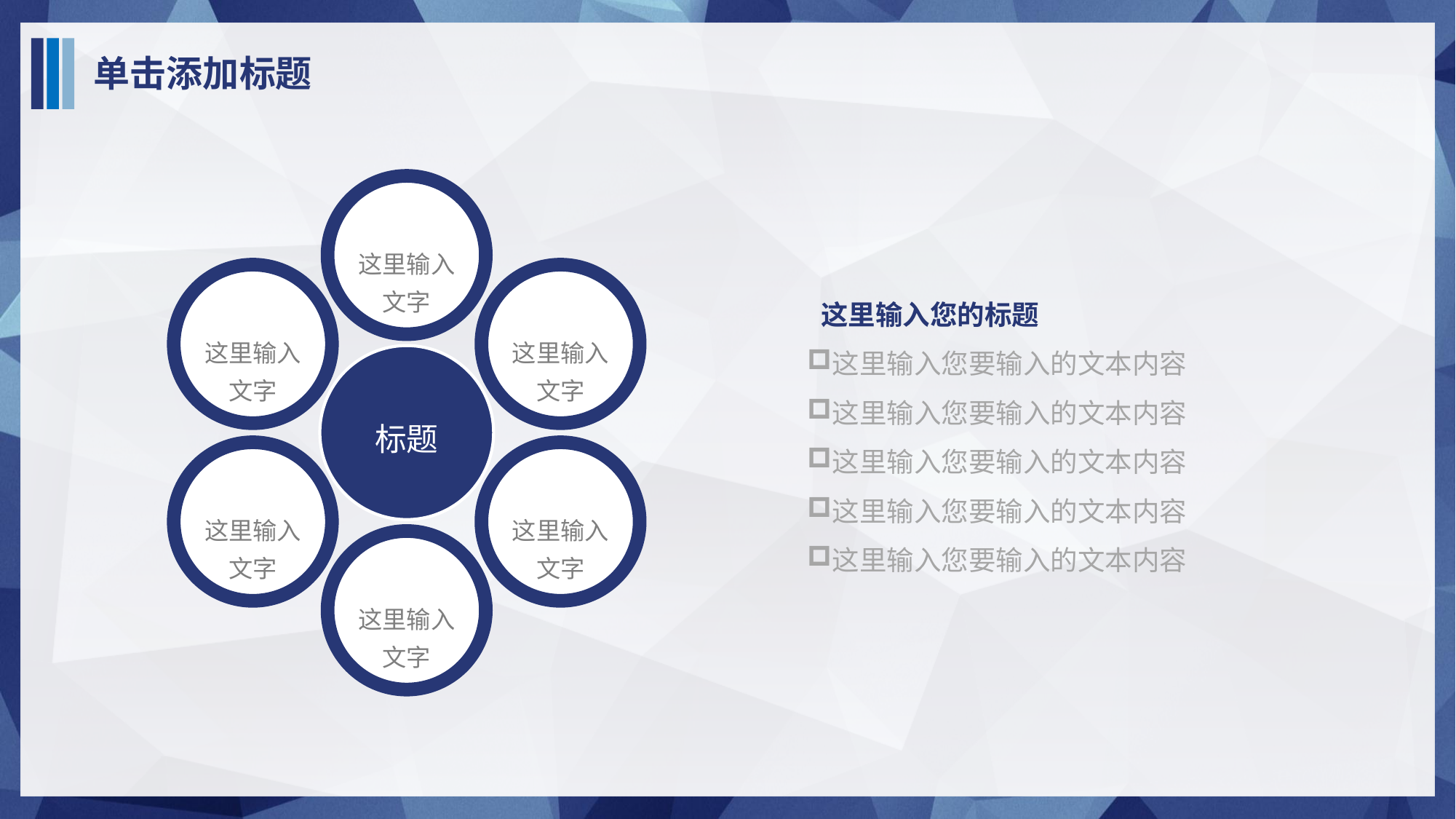

单击添加标题
这里输入文字
这里输入文字
这里输入文字
这里输入您的标题
这里输入您要输入的文本内容
这里输入您要输入的文本内容
这里输入您要输入的文本内容
这里输入您要输入的文本内容
这里输入您要输入的文本内容
标题
这里输入文字
这里输入文字
这里输入文字